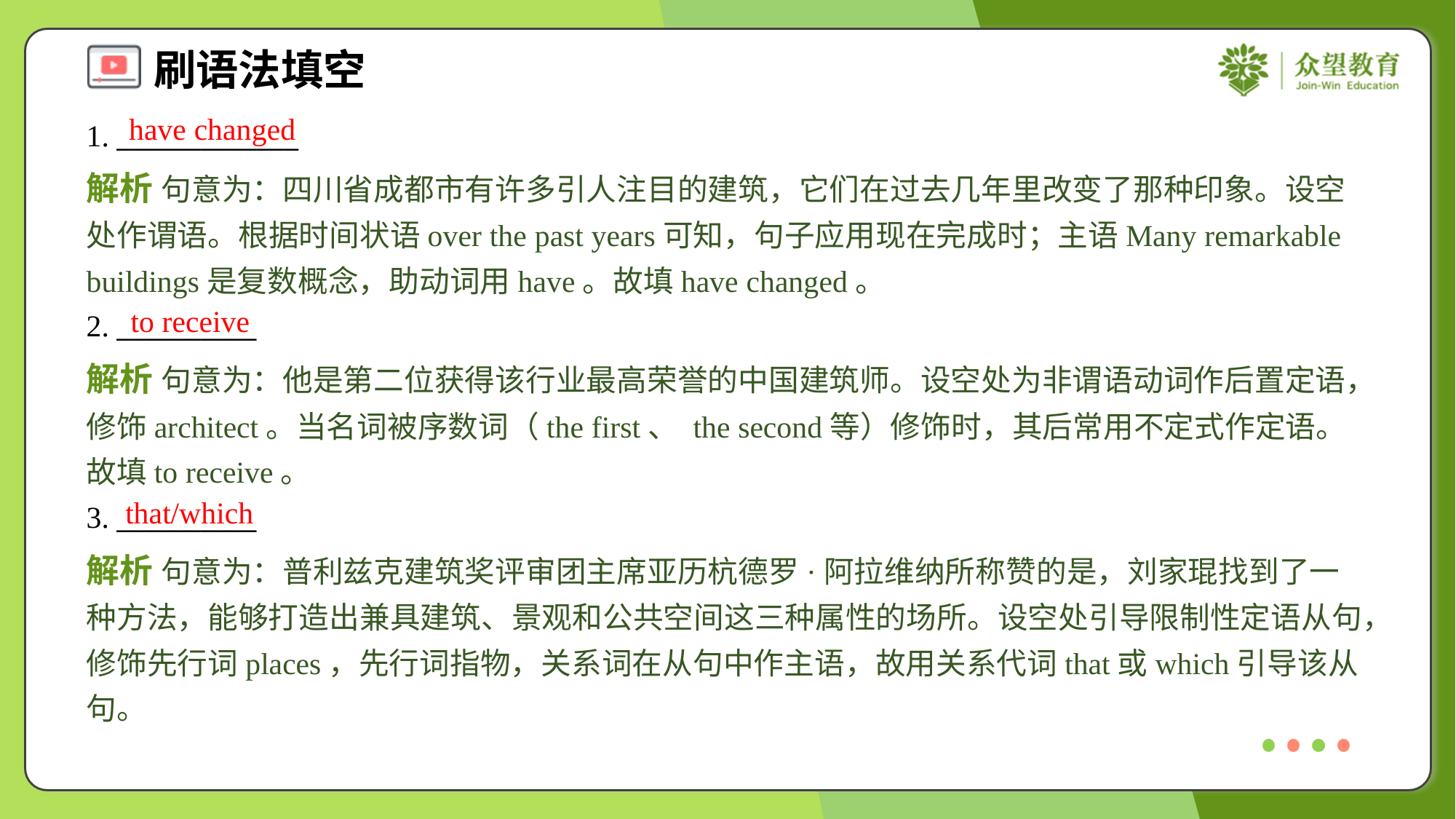

have changed
1. _____________
解析 句意为：四川省成都市有许多引人注目的建筑，它们在过去几年里改变了那种印象。设空处作谓语。根据时间状语over the past years可知，句子应用现在完成时；主语Many remarkable buildings是复数概念，助动词用have。故填have changed。
to receive
2. __________
解析 句意为：他是第二位获得该行业最高荣誉的中国建筑师。设空处为非谓语动词作后置定语，修饰architect。当名词被序数词（the first、 the second等）修饰时，其后常用不定式作定语。故填to receive。
that/which
3. __________
解析 句意为：普利兹克建筑奖评审团主席亚历杭德罗·阿拉维纳所称赞的是，刘家琨找到了一种方法，能够打造出兼具建筑、景观和公共空间这三种属性的场所。设空处引导限制性定语从句，修饰先行词places，先行词指物，关系词在从句中作主语，故用关系代词that或which引导该从句。